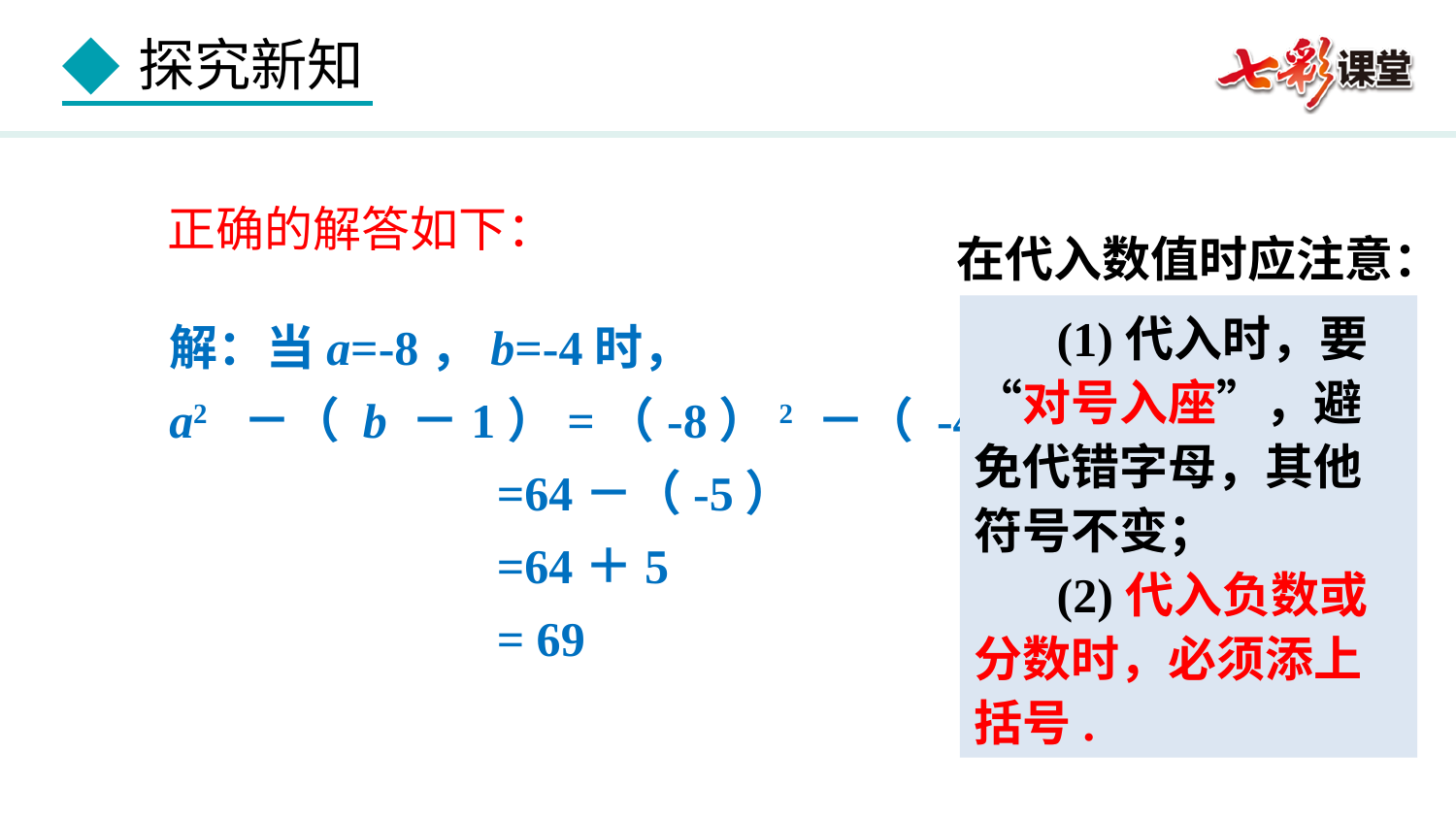

正确的解答如下：
在代入数值时应注意：
解：当a=-8，b=-4时，
a2  －（ b －1）=（-8）2 －（ -4 －1）
                           =64－（-5）
                           =64＋5
                           = 69
(1)代入时，要“对号入座”，避免代错字母，其他符号不变；
(2)代入负数或分数时，必须添上括号.